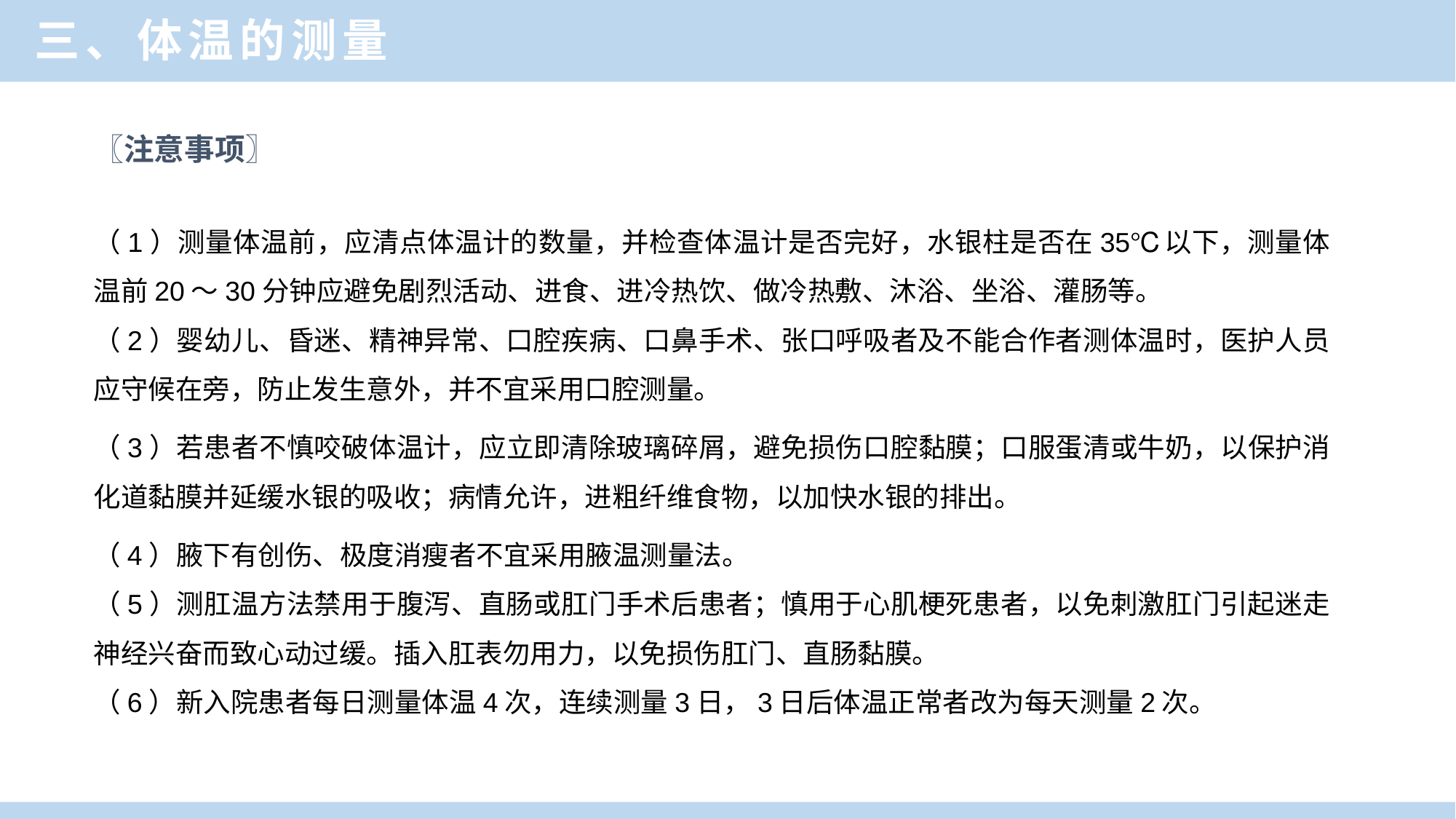

三、体温的测量
〖注意事项〗
（1）测量体温前，应清点体温计的数量，并检查体温计是否完好，水银柱是否在35℃以下，测量体温前20～30分钟应避免剧烈活动、进食、进冷热饮、做冷热敷、沐浴、坐浴、灌肠等。
（2）婴幼儿、昏迷、精神异常、口腔疾病、口鼻手术、张口呼吸者及不能合作者测体温时，医护人员应守候在旁，防止发生意外，并不宜采用口腔测量。
（3）若患者不慎咬破体温计，应立即清除玻璃碎屑，避免损伤口腔黏膜；口服蛋清或牛奶，以保护消化道黏膜并延缓水银的吸收；病情允许，进粗纤维食物，以加快水银的排出。
（4）腋下有创伤、极度消瘦者不宜采用腋温测量法。
（5）测肛温方法禁用于腹泻、直肠或肛门手术后患者；慎用于心肌梗死患者，以免刺激肛门引起迷走神经兴奋而致心动过缓。插入肛表勿用力，以免损伤肛门、直肠黏膜。
（6）新入院患者每日测量体温4次，连续测量3日，3日后体温正常者改为每天测量2次。